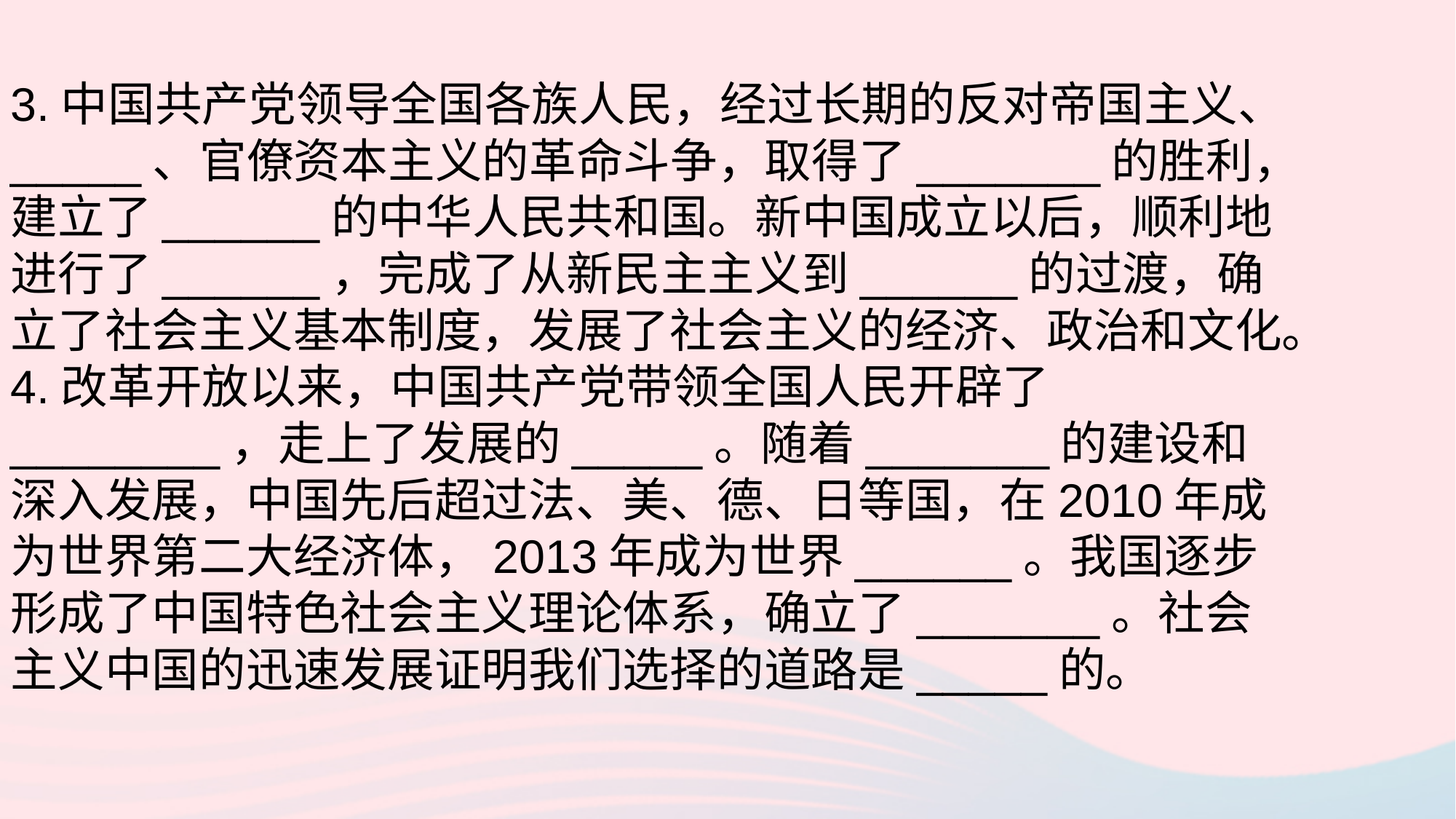

3.中国共产党领导全国各族人民，经过长期的反对帝国主义、_____、官僚资本主义的革命斗争，取得了_______的胜利，建立了______的中华人民共和国。新中国成立以后，顺利地进行了______，完成了从新民主主义到______的过渡，确立了社会主义基本制度，发展了社会主义的经济、政治和文化。
4.改革开放以来，中国共产党带领全国人民开辟了________，走上了发展的_____。随着_______的建设和深入发展，中国先后超过法、美、德、日等国，在2010年成为世界第二大经济体，2013年成为世界______。我国逐步形成了中国特色社会主义理论体系，确立了_______。社会主义中国的迅速发展证明我们选择的道路是_____的。